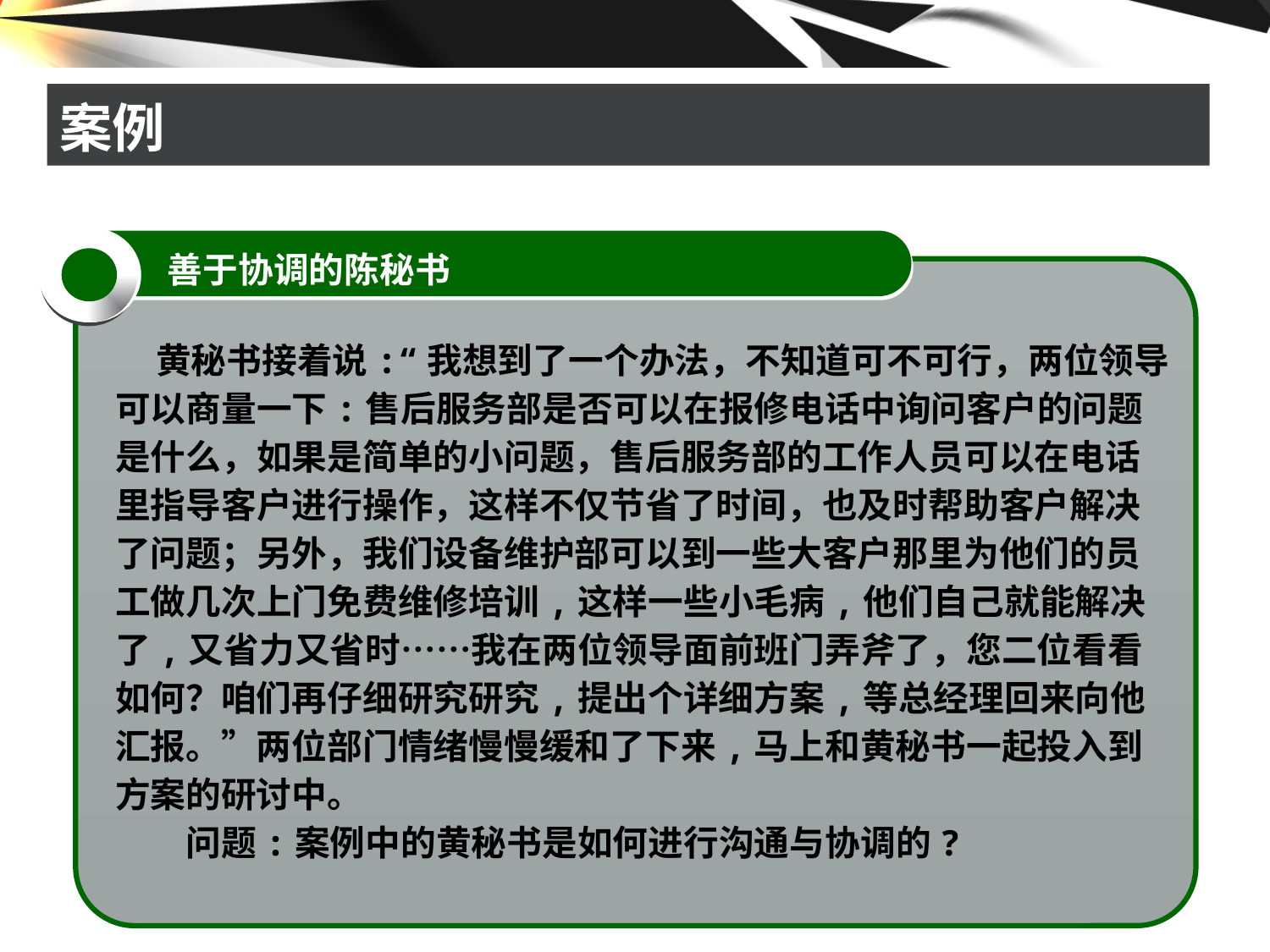

# 案例

善于协调的陈秘书

    黄秘书接着说:“我想到了一个办法，不知道可不可行，两位领导可以商量一下:售后服务部是否可以在报修电话中询问客户的问题是什么，如果是简单的小问题，售后服务部的工作人员可以在电话里指导客户进行操作，这样不仅节省了时间，也及时帮助客户解决了问题；另外，我们设备维护部可以到一些大客户那里为他们的员工做几次上门免费维修培训,这样一些小毛病,他们自己就能解决了,又省力又省时……我在两位领导面前班门弄斧了，您二位看看如何？咱们再仔细研究研究,提出个详细方案,等总经理回来向他汇报。”两位部门情绪慢慢缓和了下来,马上和黄秘书一起投入到方案的研讨中。
　　问题:案例中的黄秘书是如何进行沟通与协调的?